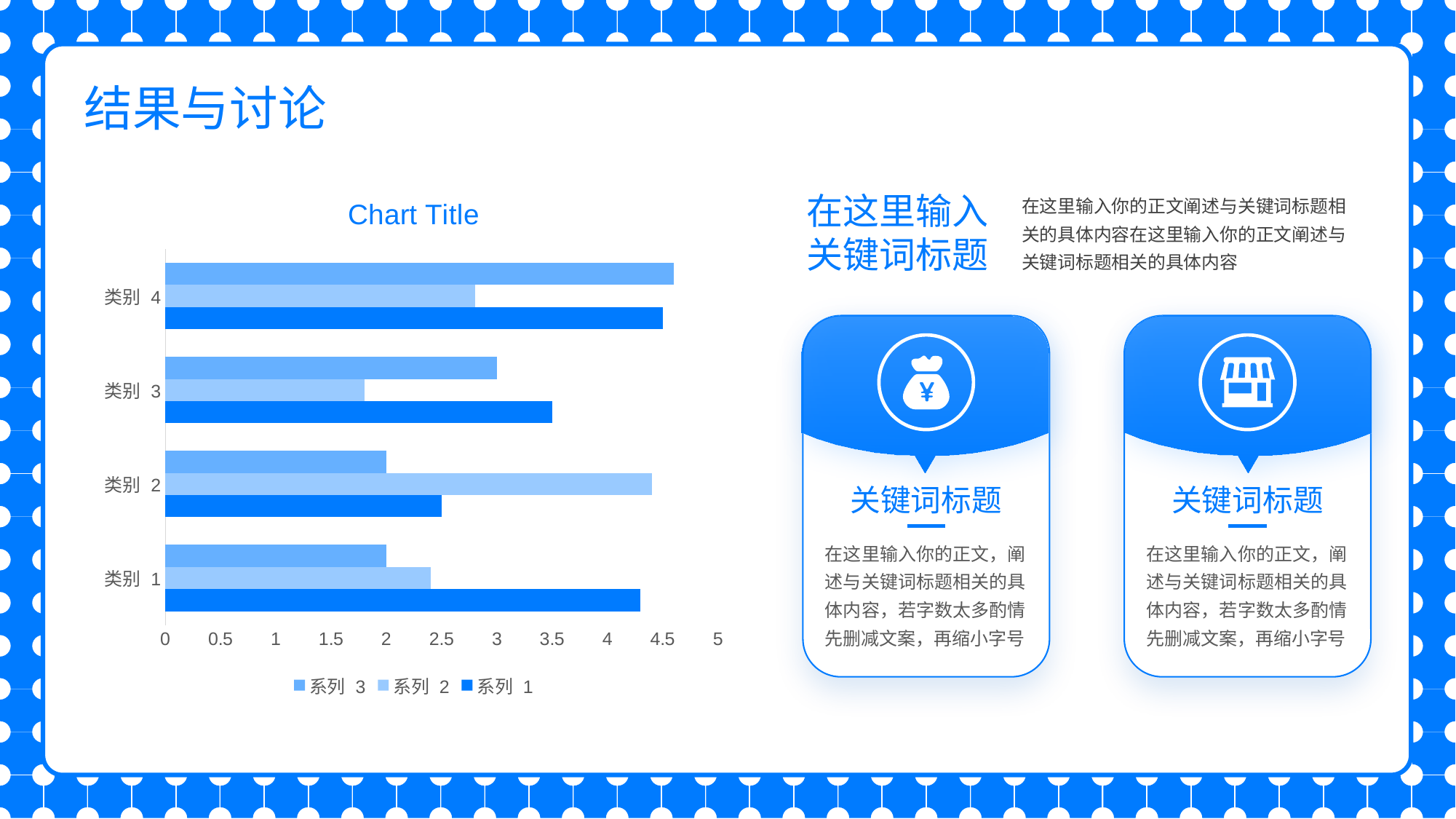

结果与讨论

### Chart:

| Category | 系列 1 | 系列 2 | 系列 3 |
|---|---|---|---|
| 类别 1 | 4.3 | 2.4 | 2.0 |
| 类别 2 | 2.5 | 4.4 | 2.0 |
| 类别 3 | 3.5 | 1.8 | 3.0 |
| 类别 4 | 4.5 | 2.8 | 4.6 |
在这里输入
关键词标题
在这里输入你的正文阐述与关键词标题相关的具体内容在这里输入你的正文阐述与关键词标题相关的具体内容

关键词标题
在这里输入你的正文，阐述与关键词标题相关的具体内容，若字数太多酌情先删减文案，再缩小字号

关键词标题
在这里输入你的正文，阐述与关键词标题相关的具体内容，若字数太多酌情先删减文案，再缩小字号